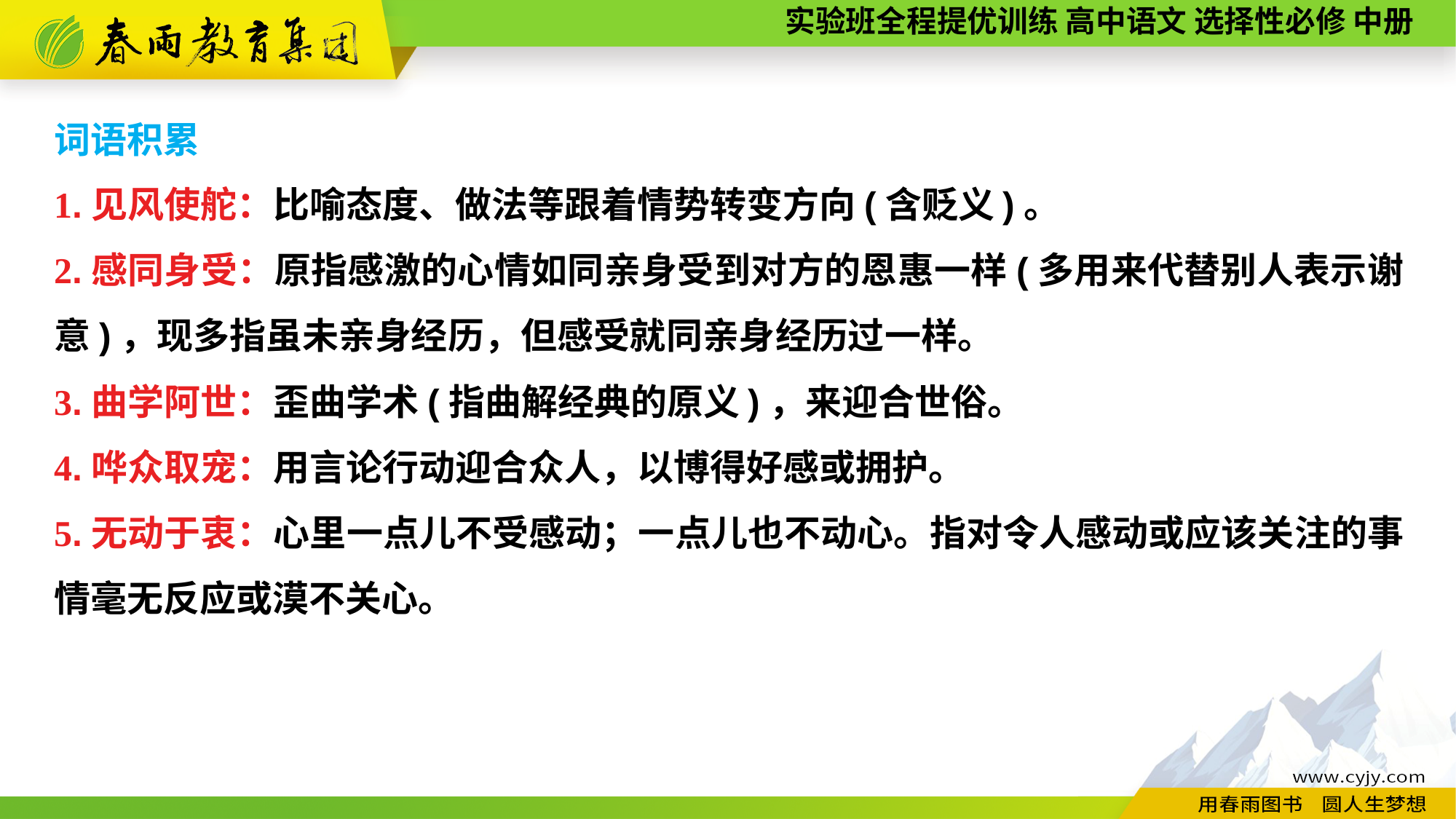

词语积累
1.见风使舵：比喻态度、做法等跟着情势转变方向(含贬义)。
2.感同身受：原指感激的心情如同亲身受到对方的恩惠一样(多用来代替别人表示谢意)，现多指虽未亲身经历，但感受就同亲身经历过一样。
3.曲学阿世：歪曲学术(指曲解经典的原义)，来迎合世俗。
4.哗众取宠：用言论行动迎合众人，以博得好感或拥护。
5.无动于衷：心里一点儿不受感动；一点儿也不动心。指对令人感动或应该关注的事情毫无反应或漠不关心。